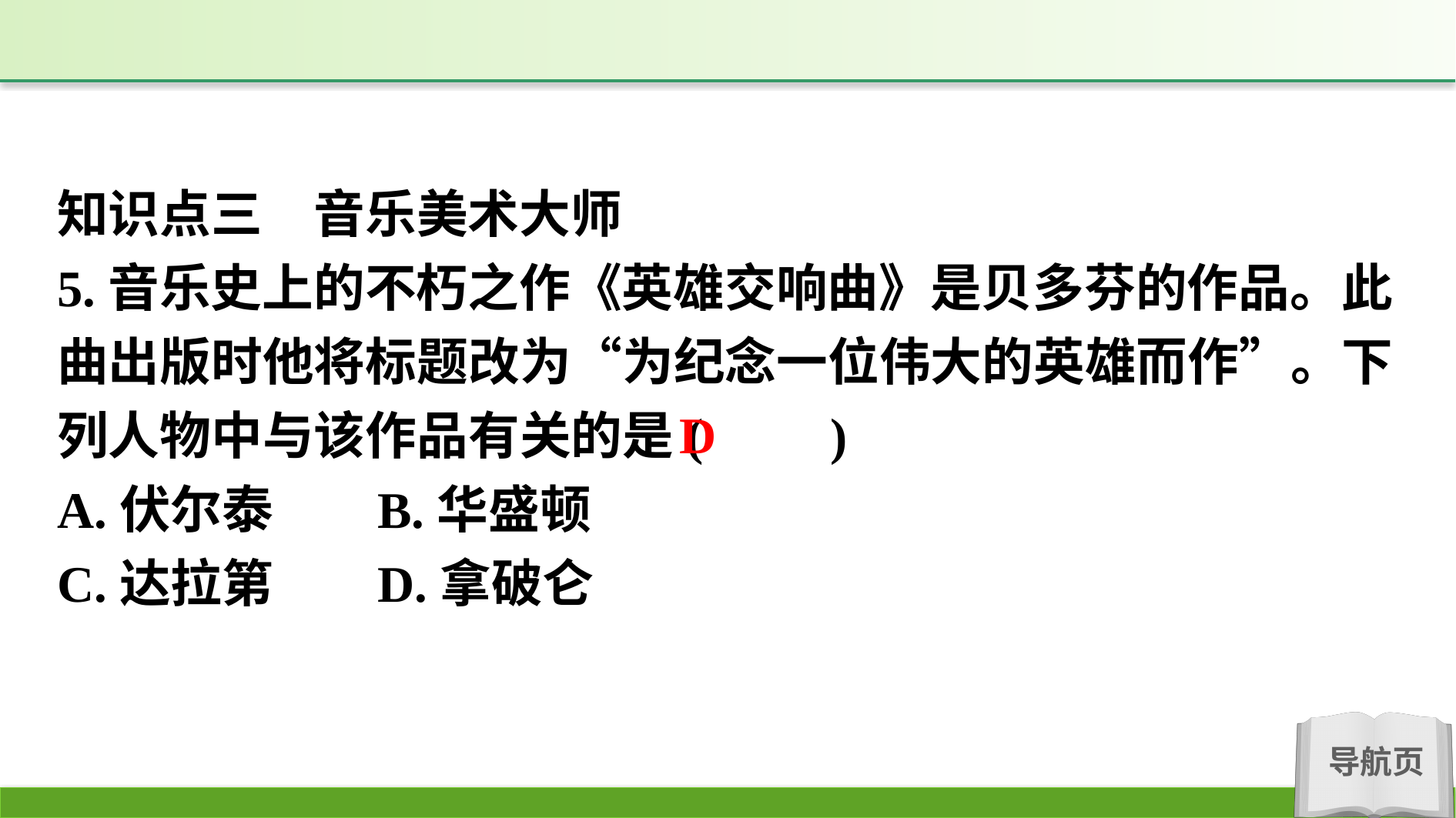

知识点三　音乐美术大师
5.音乐史上的不朽之作《英雄交响曲》是贝多芬的作品。此曲出版时他将标题改为“为纪念一位伟大的英雄而作”。下列人物中与该作品有关的是(　　)
A.伏尔泰		B.华盛顿
C.达拉第		D.拿破仑
D